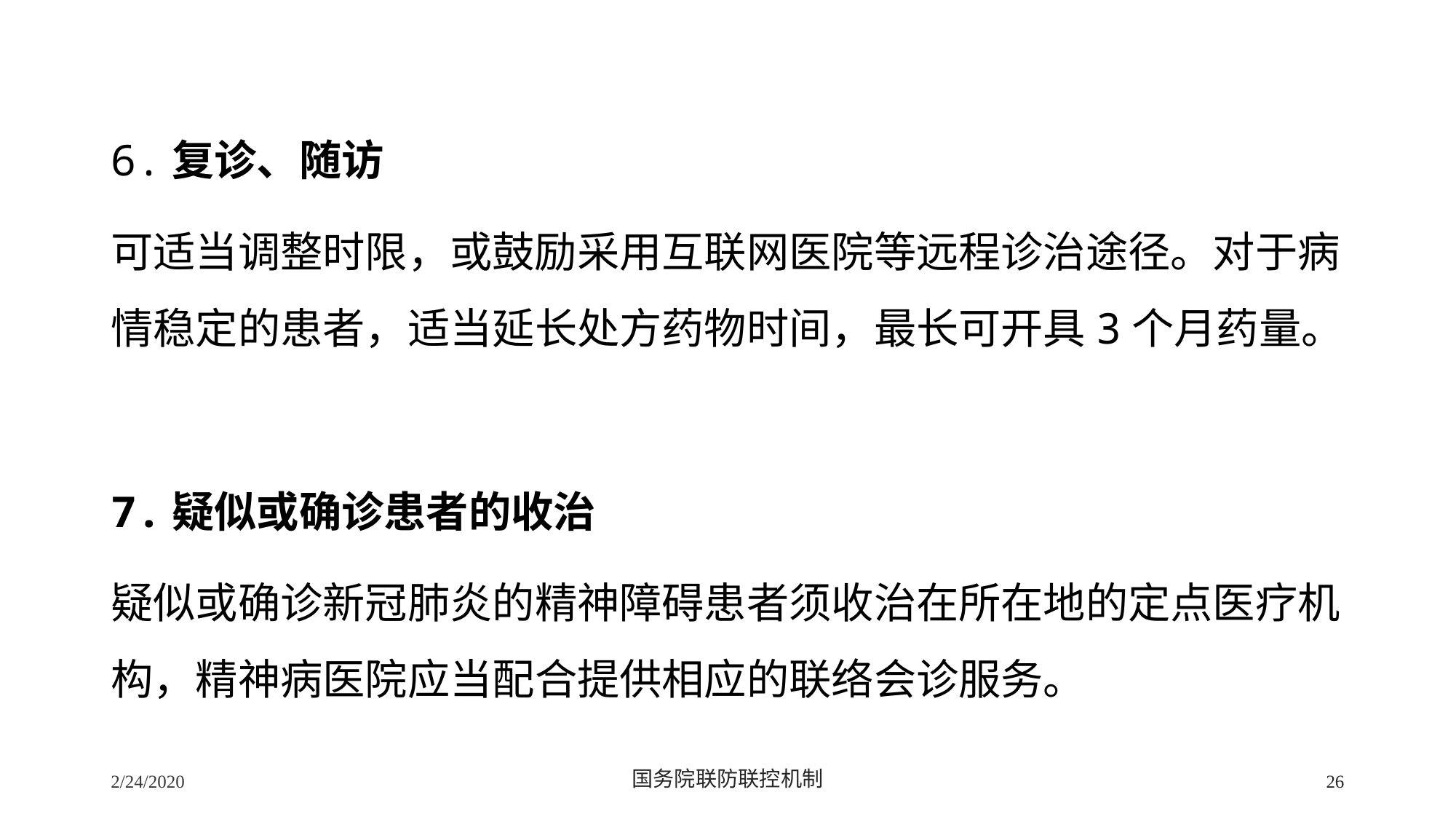

6.复诊、随访
可适当调整时限，或鼓励采用互联网医院等远程诊治途径。对于病情稳定的患者，适当延长处方药物时间，最长可开具3个月药量。

7.疑似或确诊患者的收治
疑似或确诊新冠肺炎的精神障碍患者须收治在所在地的定点医疗机构，精神病医院应当配合提供相应的联络会诊服务。
2/24/2020
国务院联防联控机制
26